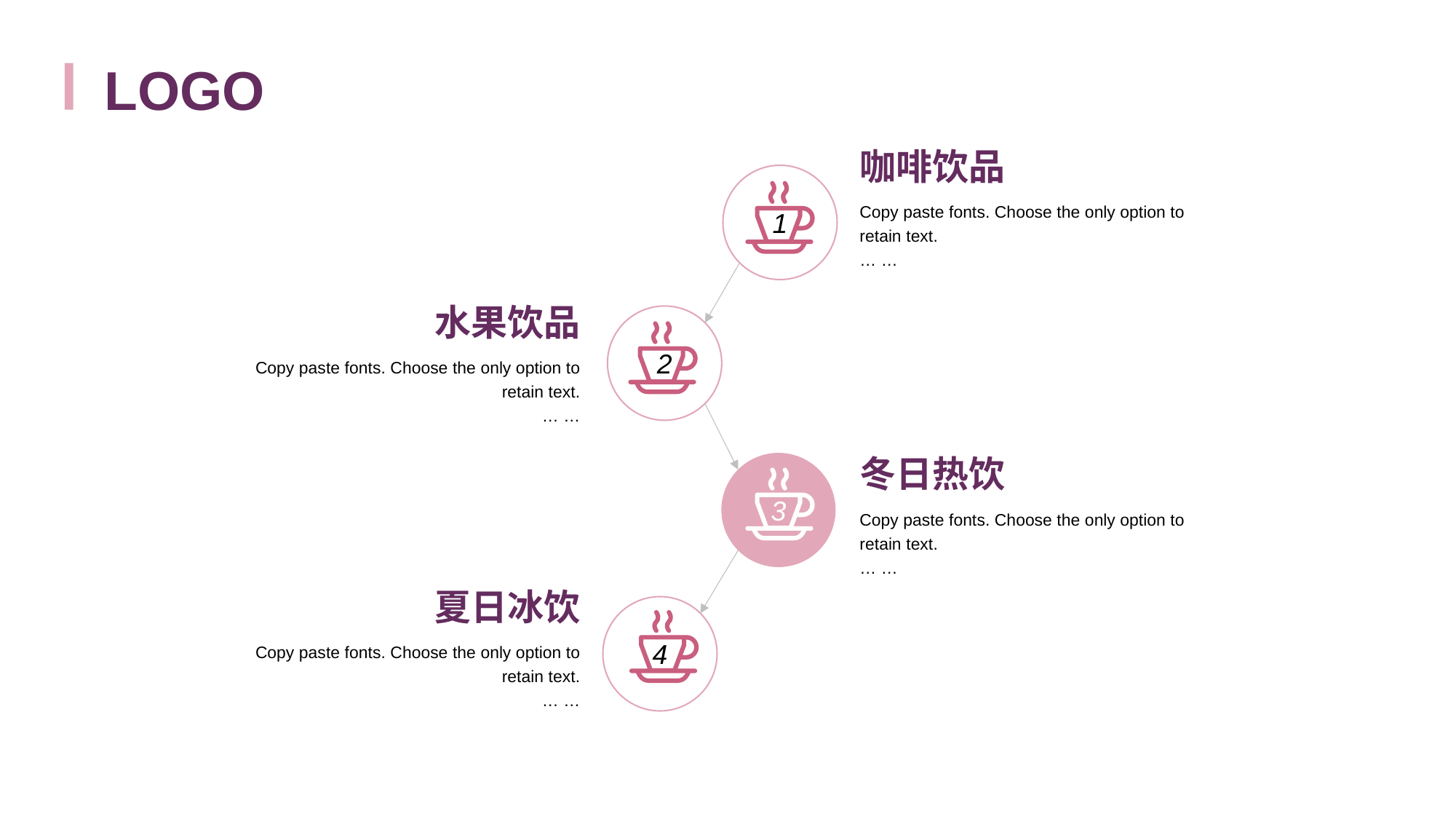

LOGO

咖啡饮品
1

Copy paste fonts. Choose the only option to retain text.
… …
水果饮品
2

Copy paste fonts. Choose the only option to retain text.
… …
冬日热饮
3

Copy paste fonts. Choose the only option to retain text.
… …
夏日冰饮
4

Copy paste fonts. Choose the only option to retain text.
… …